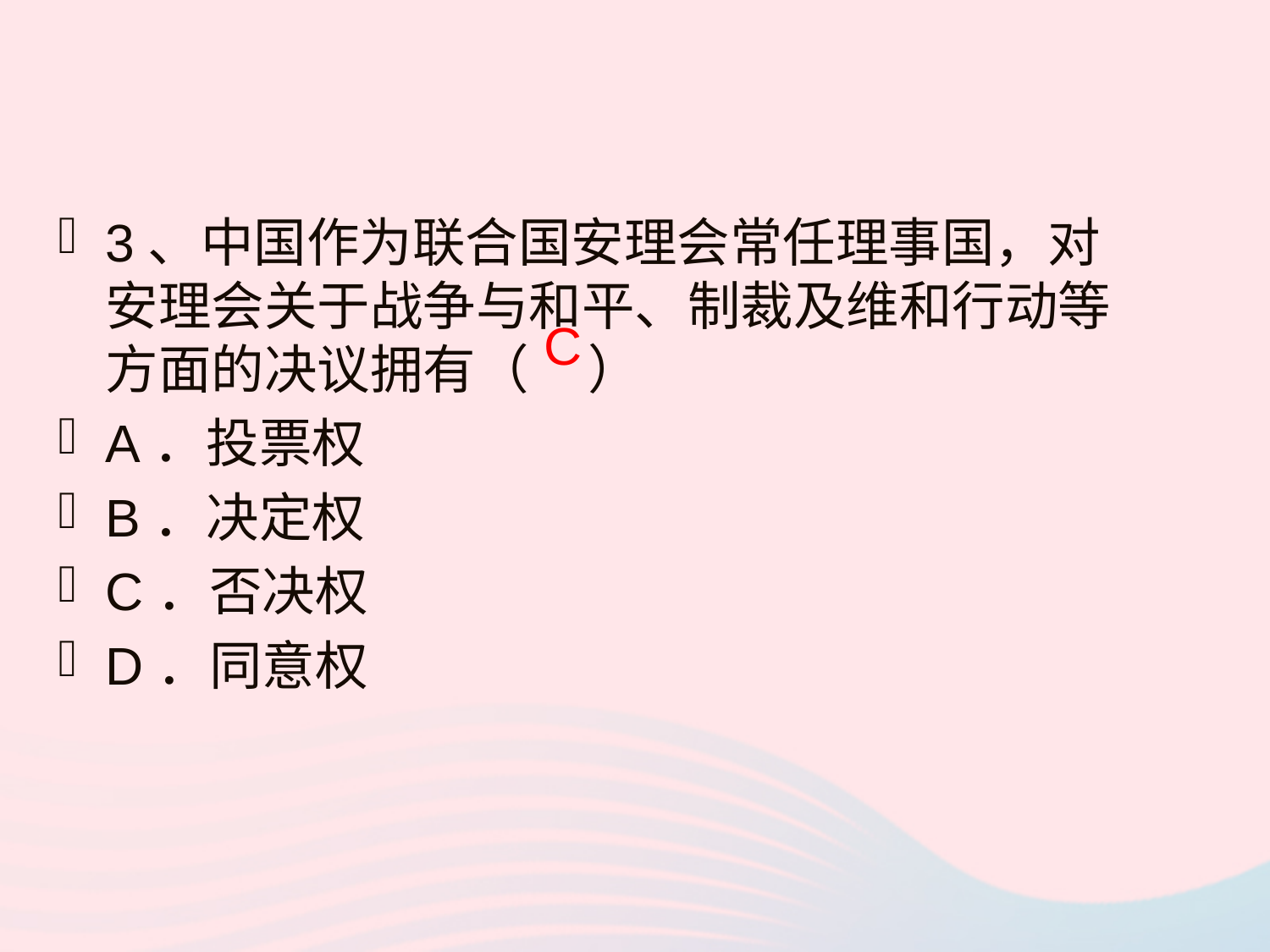

3、中国作为联合国安理会常任理事国，对安理会关于战争与和平、制裁及维和行动等方面的决议拥有（     ）
A．投票权
B．决定权
C．否决权
D．同意权
C